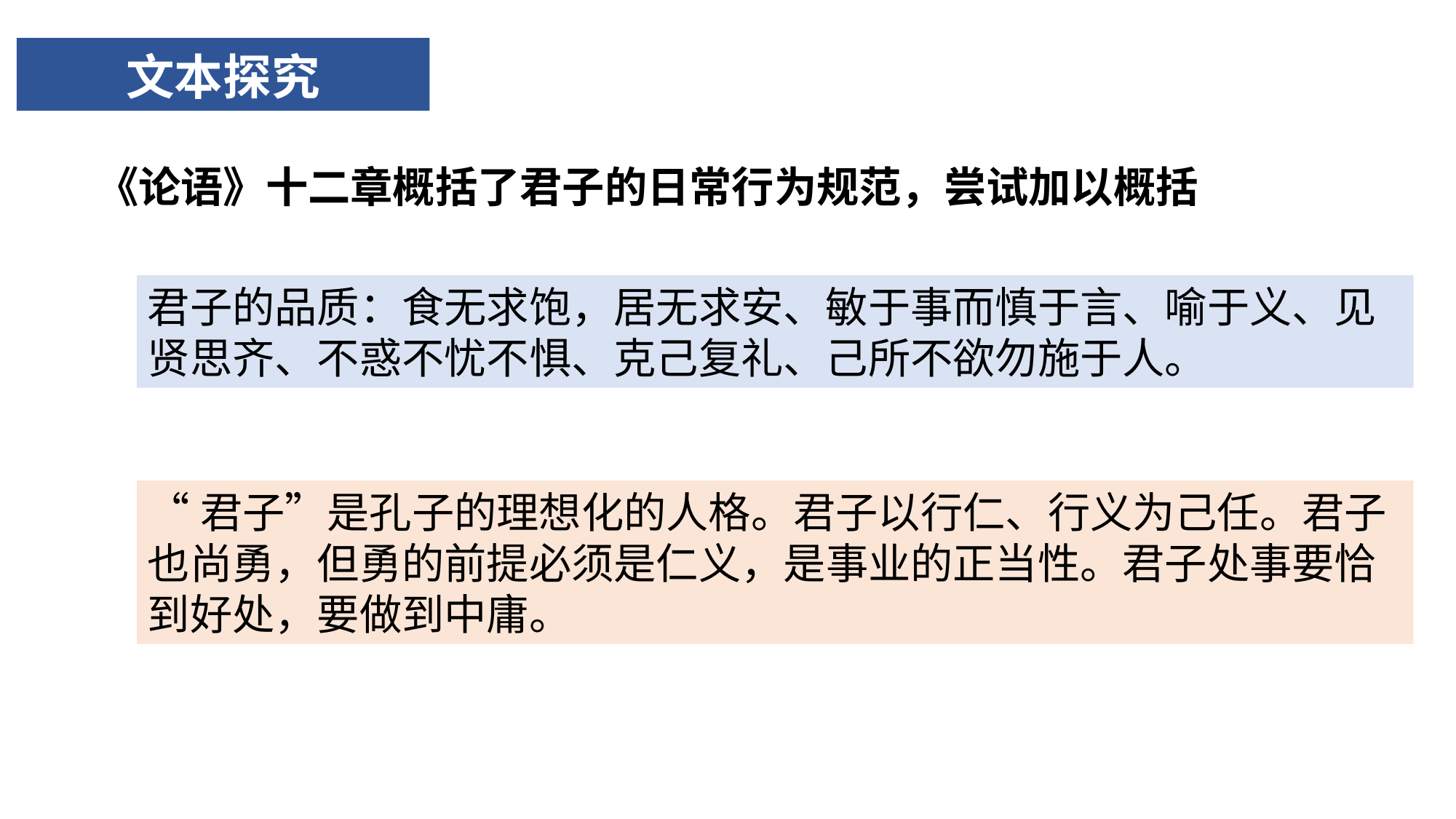

# 文本探究
《论语》十二章概括了君子的日常行为规范，尝试加以概括
君子的品质：食无求饱，居无求安、敏于事而慎于言、喻于义、见贤思齐、不惑不忧不惧、克己复礼、己所不欲勿施于人。
“君子”是孔子的理想化的人格。君子以行仁、行义为己任。君子也尚勇，但勇的前提必须是仁义，是事业的正当性。君子处事要恰到好处，要做到中庸。